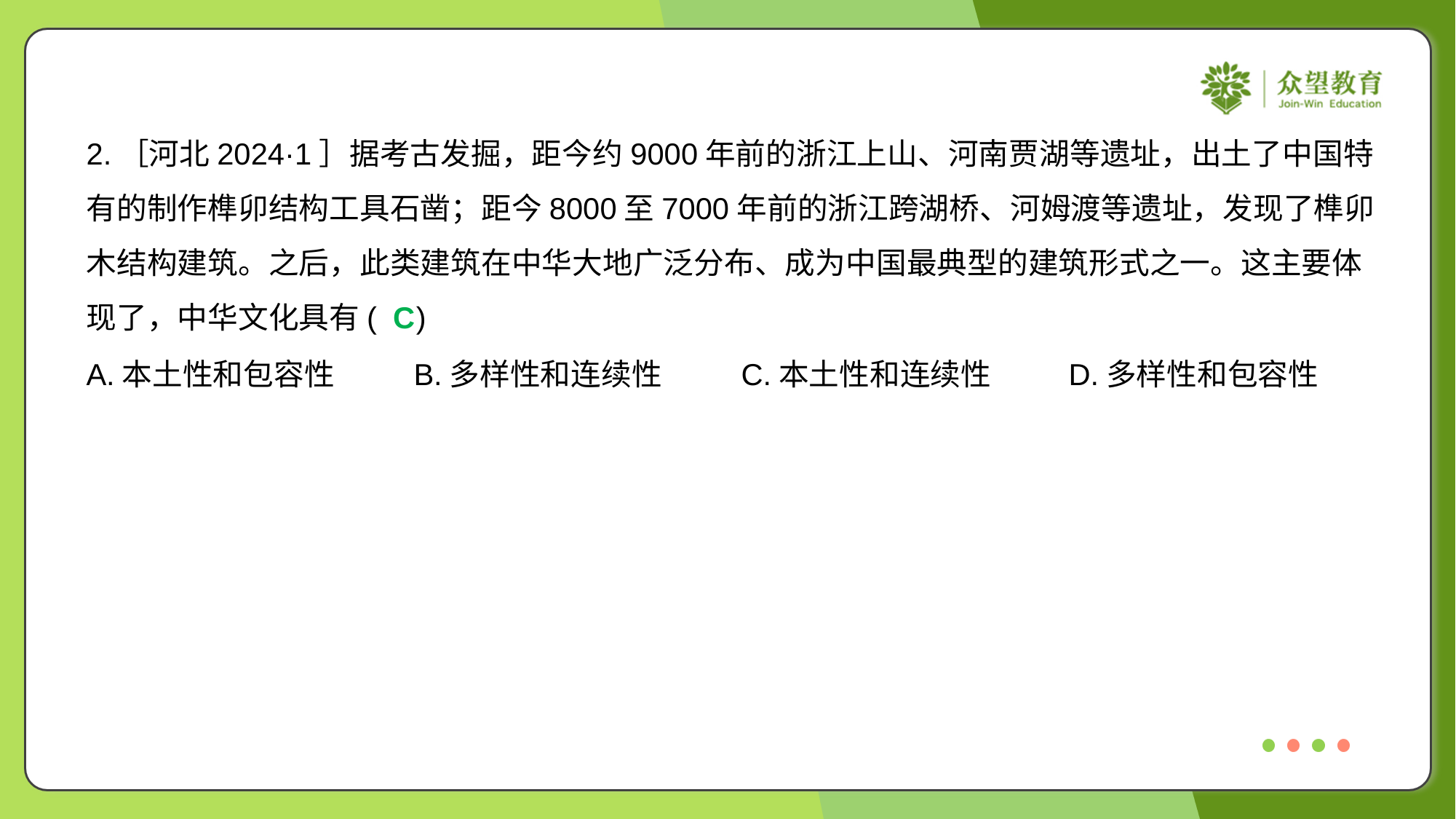

2.［河北2024·1］据考古发掘，距今约9000年前的浙江上山、河南贾湖等遗址，出土了中国特
有的制作榫卯结构工具石凿；距今8000至7000年前的浙江跨湖桥、河姆渡等遗址，发现了榫卯
木结构建筑。之后，此类建筑在中华大地广泛分布、成为中国最典型的建筑形式之一。这主要体
现了，中华文化具有(     )
C
A.本土性和包容性	B.多样性和连续性	C.本土性和连续性	D.多样性和包容性